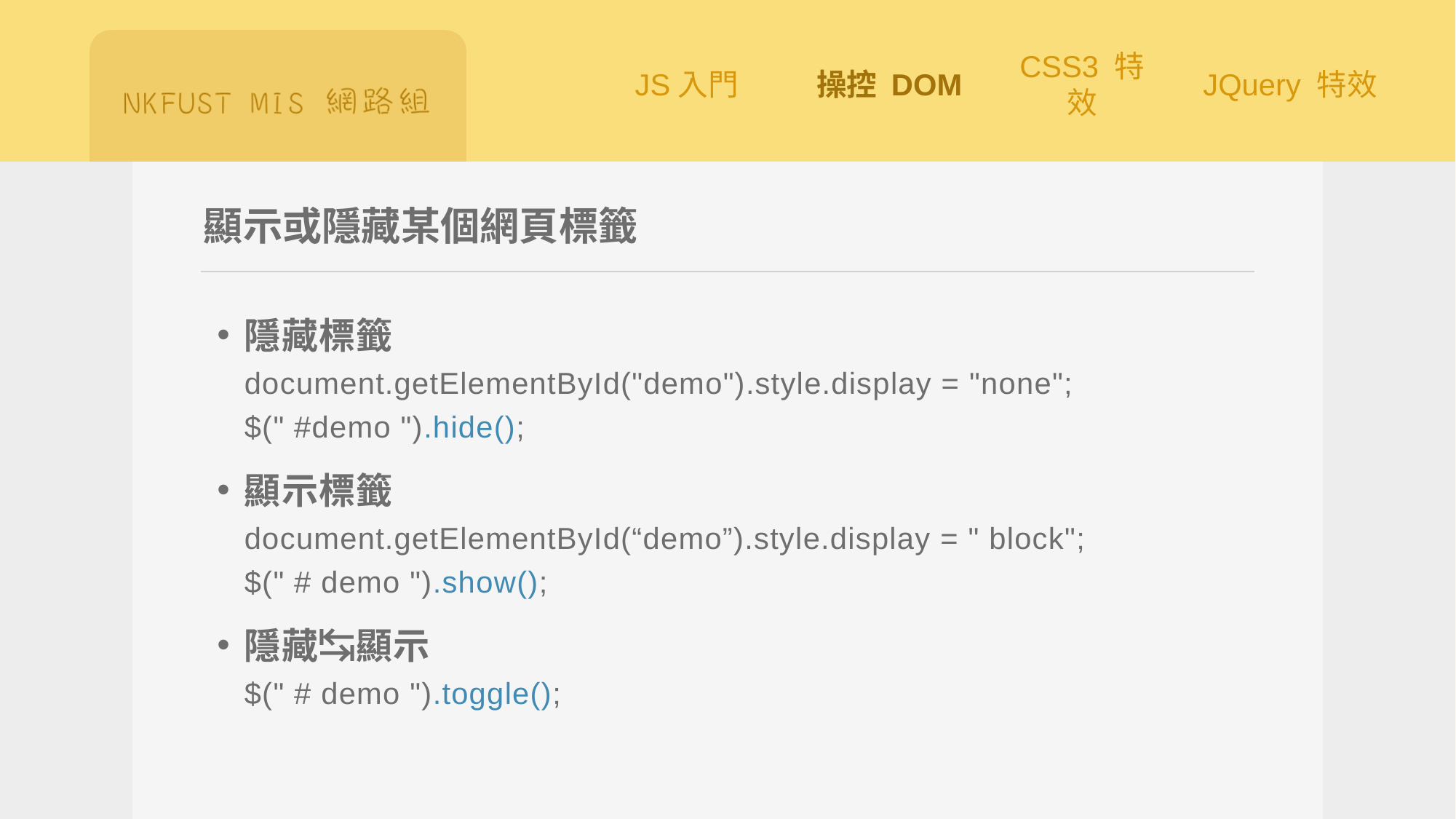

# 顯示或隱藏某個網頁標籤
隱藏標籤
document.getElementById("demo").style.display = "none";
$(" #demo ").hide();
顯示標籤
document.getElementById(“demo”).style.display = " block";
$(" # demo ").show();
隱藏↹顯示
$(" # demo ").toggle();